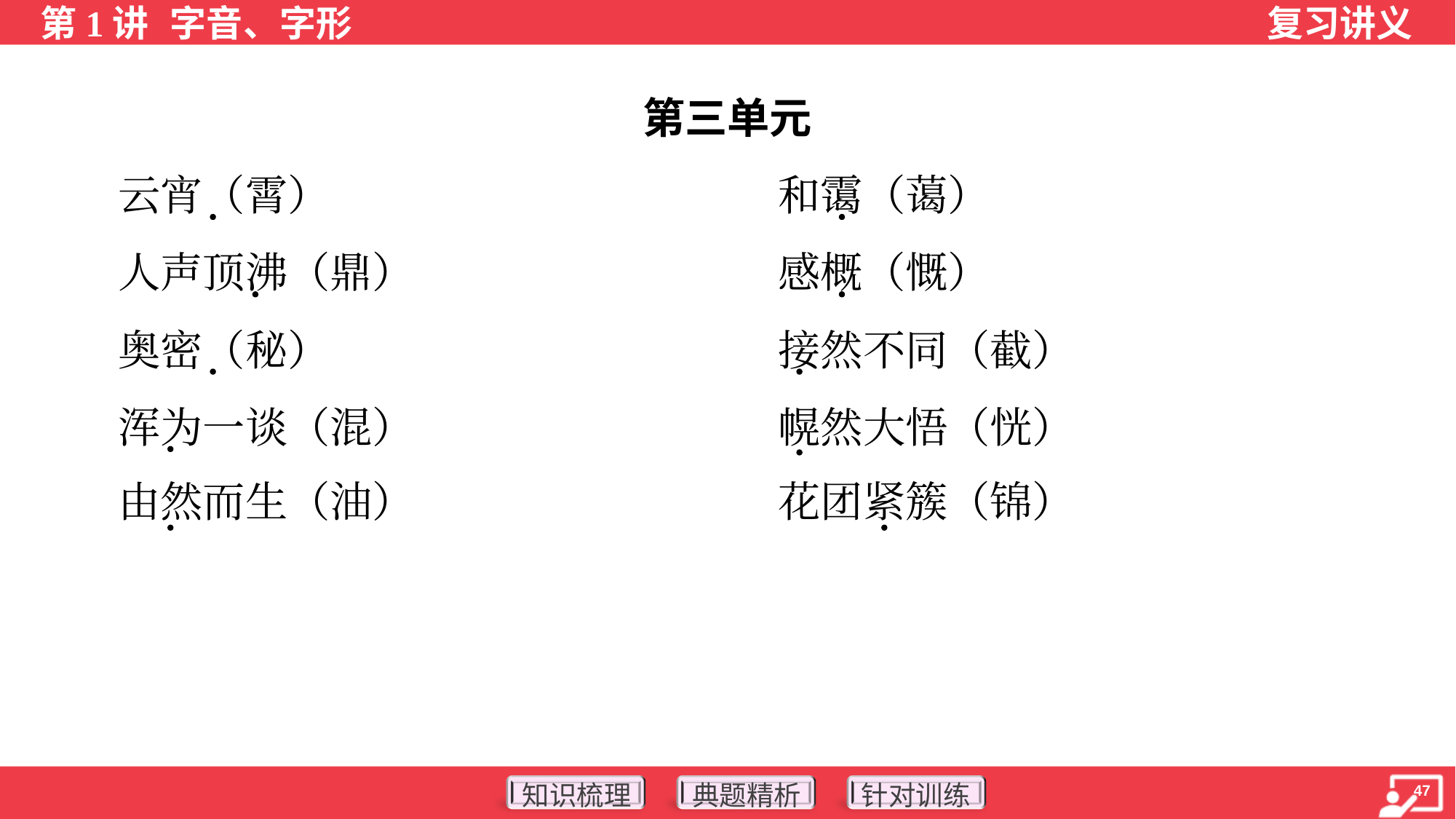

第三单元
    云宵（霄）	和霭（蔼）
    人声顶沸（鼎）	感概（慨）
    奥密（秘）	接然不同（截）
    浑为一谈（混）	幌然大悟（恍）
    由然而生（油）	花团紧簇（锦）